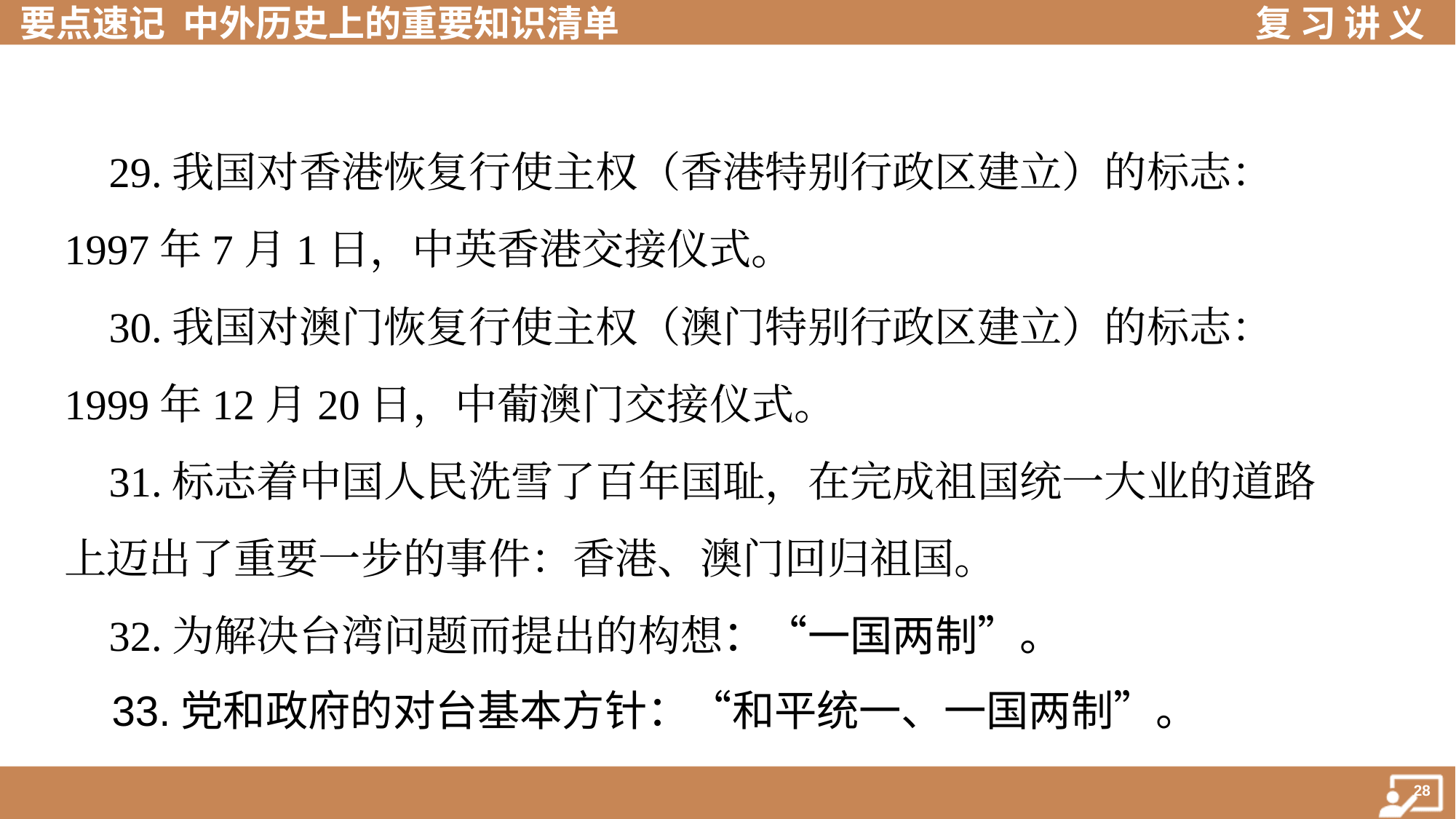

29.我国对香港恢复行使主权（香港特别行政区建立）的标志：
1997年7月1日，中英香港交接仪式。
    30.我国对澳门恢复行使主权（澳门特别行政区建立）的标志：
1999年12月20日，中葡澳门交接仪式。
    31.标志着中国人民洗雪了百年国耻，在完成祖国统一大业的道路
上迈出了重要一步的事件：香港、澳门回归祖国。
    32.为解决台湾问题而提出的构想：“一国两制”。
    33.党和政府的对台基本方针：“和平统一、一国两制”。